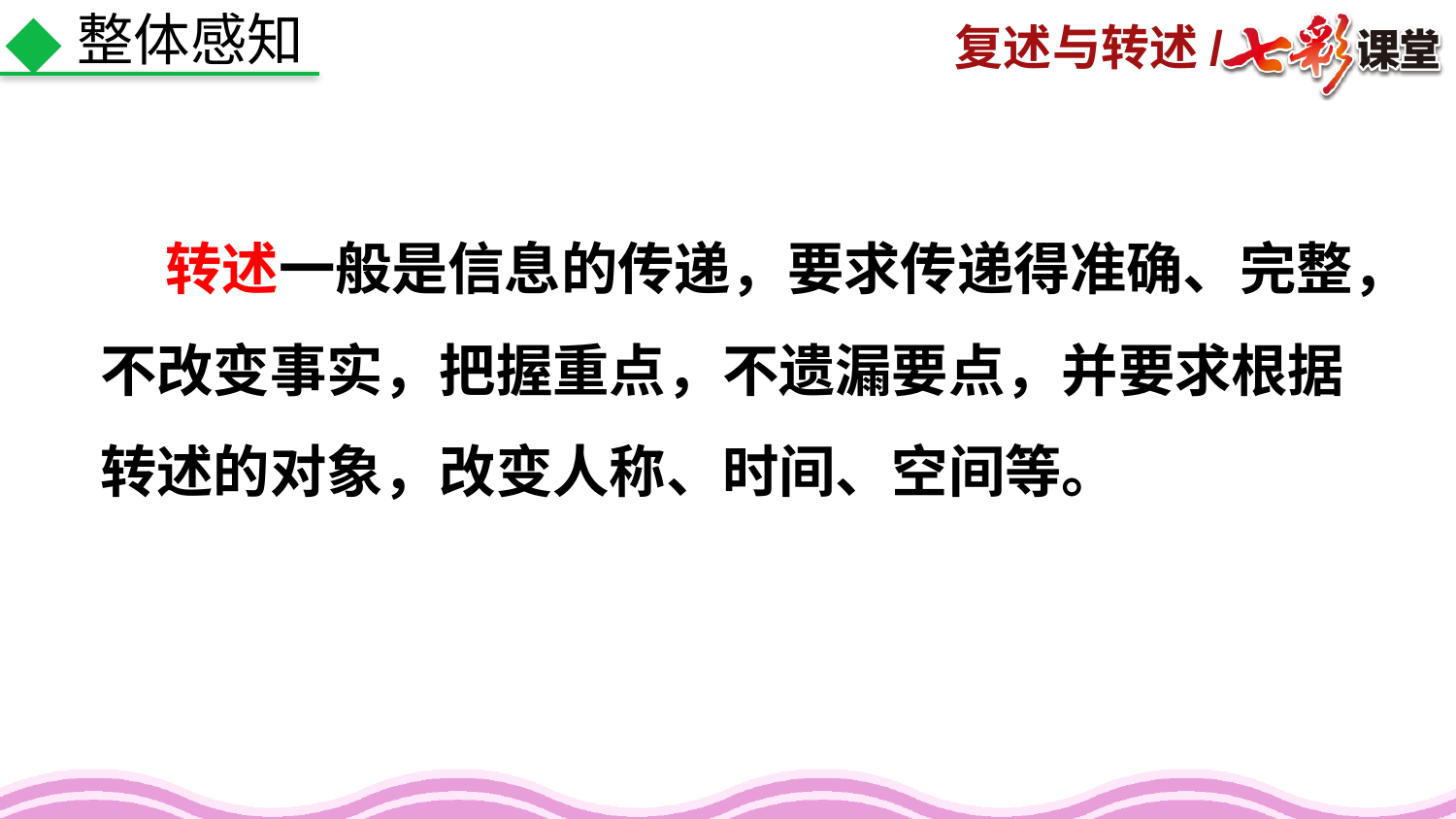

整体感知

    转述一般是信息的传递，要求传递得准确、完整，不改变事实，把握重点，不遗漏要点，并要求根据转述的对象，改变人称、时间、空间等。